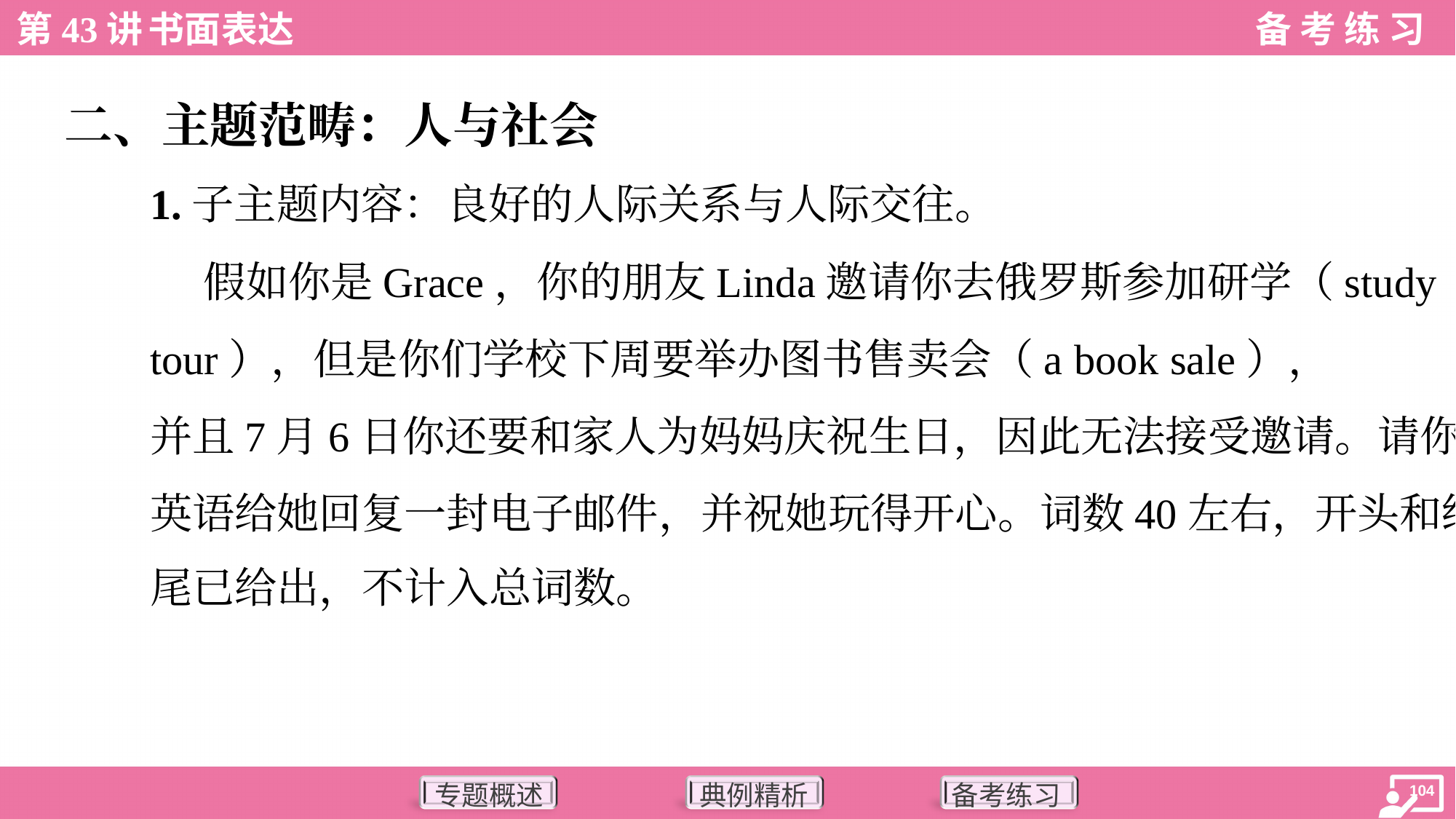

二、主题范畴：人与社会
1.子主题内容：良好的人际关系与人际交往。
    假如你是Grace，你的朋友Linda邀请你去俄罗斯参加研学（study
tour），但是你们学校下周要举办图书售卖会（a book sale），
并且7月6日你还要和家人为妈妈庆祝生日，因此无法接受邀请。请你用
英语给她回复一封电子邮件，并祝她玩得开心。词数40左右，开头和结
尾已给出，不计入总词数。